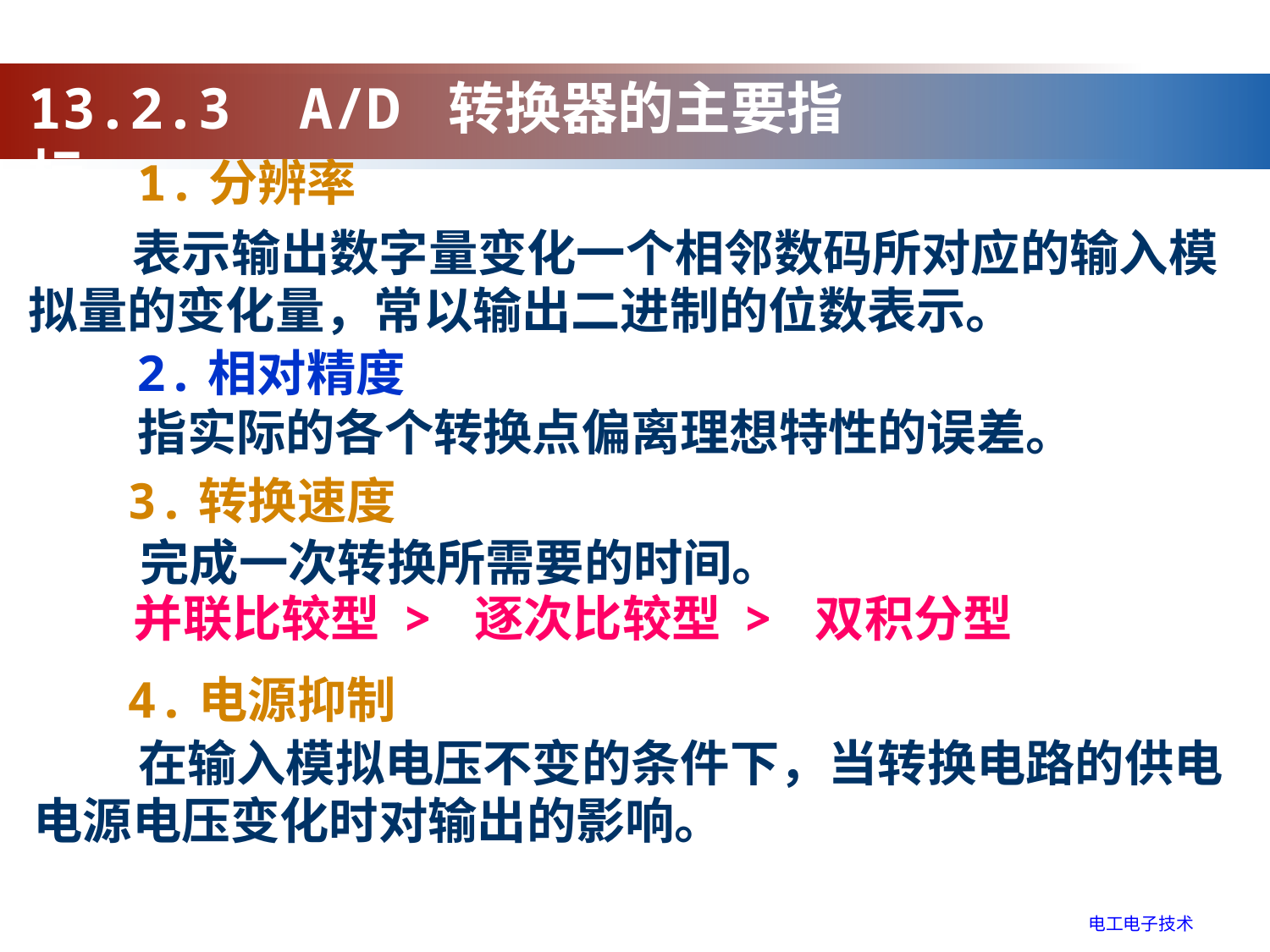

13.2.3  A/D 转换器的主要指标
1.分辨率
表示输出数字量变化一个相邻数码所对应的输入模
拟量的变化量，常以输出二进制的位数表示。
2.相对精度
指实际的各个转换点偏离理想特性的误差。
3.转换速度
完成一次转换所需要的时间。
并联比较型 > 逐次比较型 > 双积分型
4.电源抑制
在输入模拟电压不变的条件下，当转换电路的供电
电源电压变化时对输出的影响。
电工电子技术